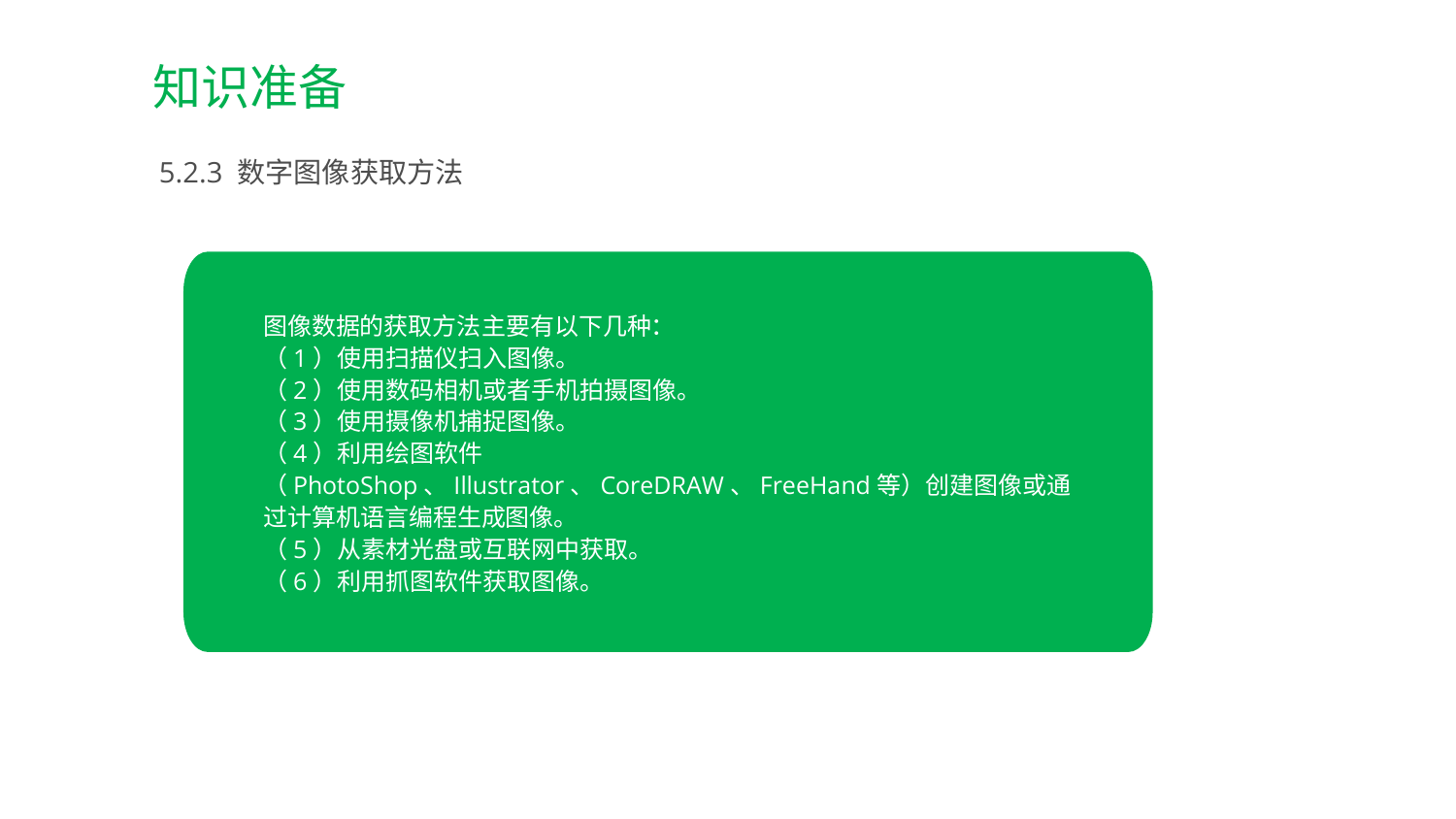

知识准备

5.2.3 数字图像获取方法

图像数据的获取方法主要有以下几种：
（1）使用扫描仪扫入图像。
（2）使用数码相机或者手机拍摄图像。
（3）使用摄像机捕捉图像。
（4）利用绘图软件（PhotoShop、Illustrator、CoreDRAW、FreeHand等）创建图像或通过计算机语言编程生成图像。
（5）从素材光盘或互联网中获取。
（6）利用抓图软件获取图像。